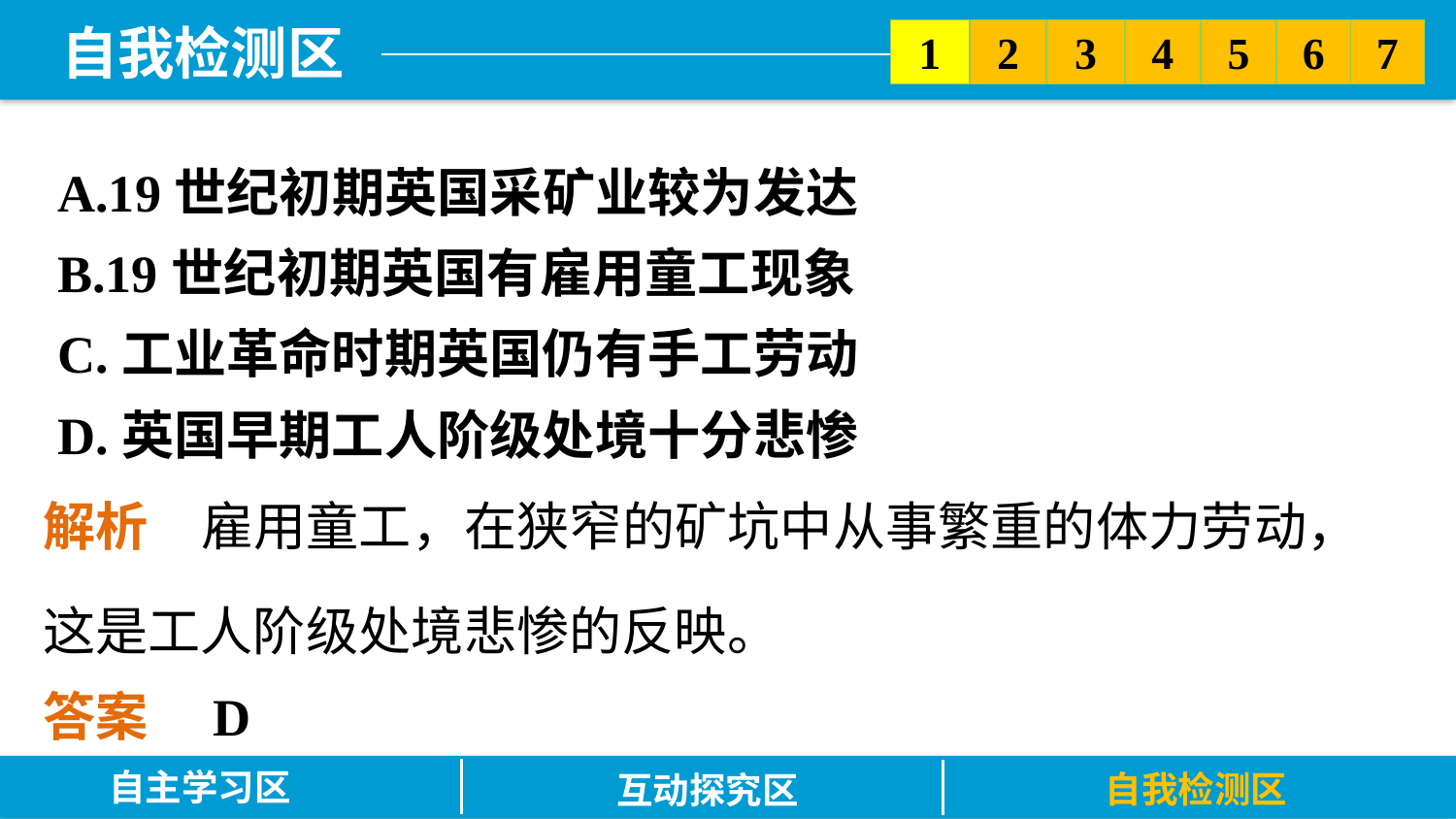

5
6
2
3
7
1
4
A.19世纪初期英国采矿业较为发达
B.19世纪初期英国有雇用童工现象
C.工业革命时期英国仍有手工劳动
D.英国早期工人阶级处境十分悲惨
解析　雇用童工，在狭窄的矿坑中从事繁重的体力劳动，这是工人阶级处境悲惨的反映。
答案　D
自主学习区
自我检测区
互动探究区